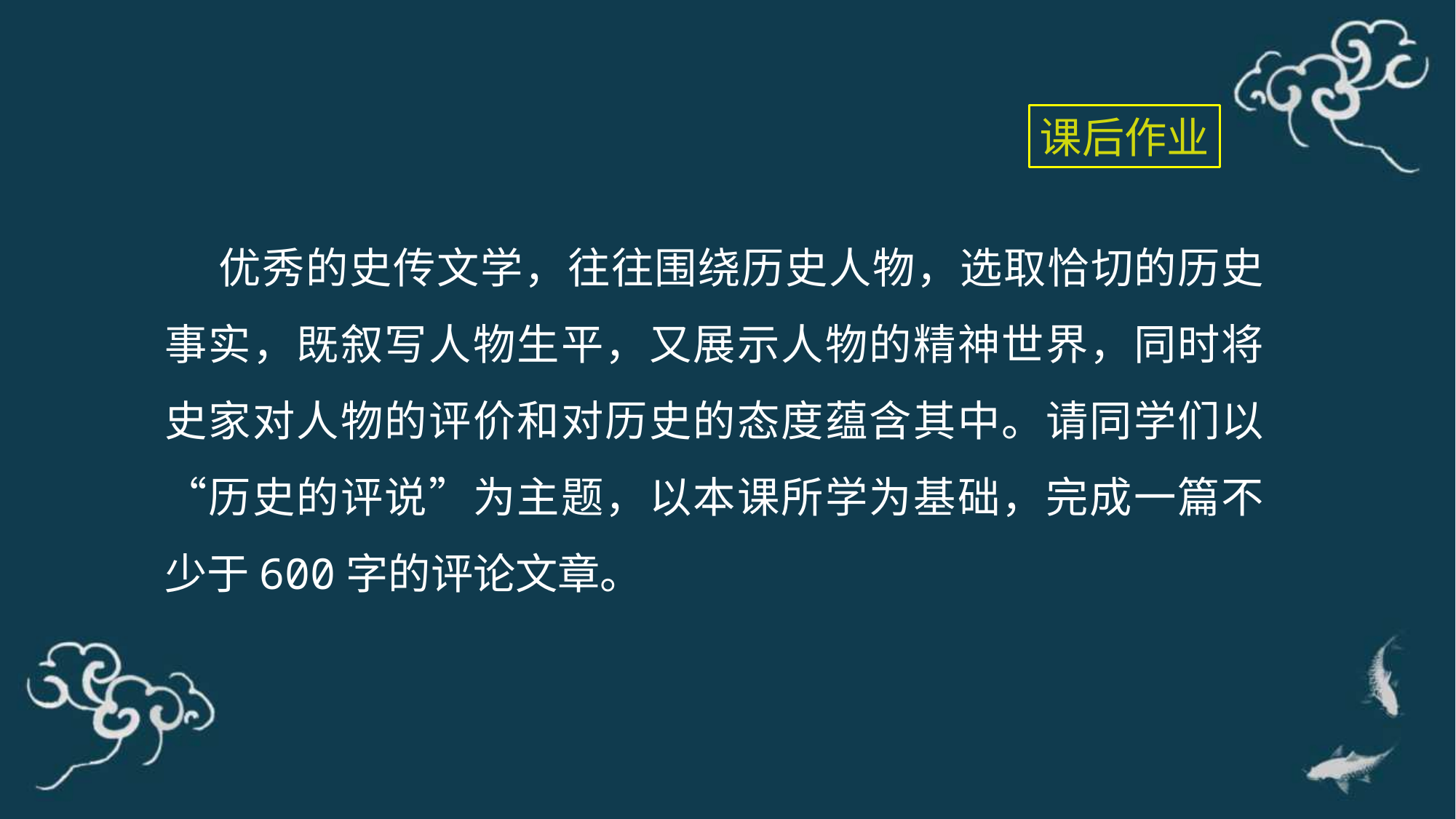

课后作业
    优秀的史传文学，往往围绕历史人物，选取恰切的历史事实，既叙写人物生平，又展示人物的精神世界，同时将史家对人物的评价和对历史的态度蕴含其中。请同学们以“历史的评说”为主题，以本课所学为基础，完成一篇不少于600字的评论文章。